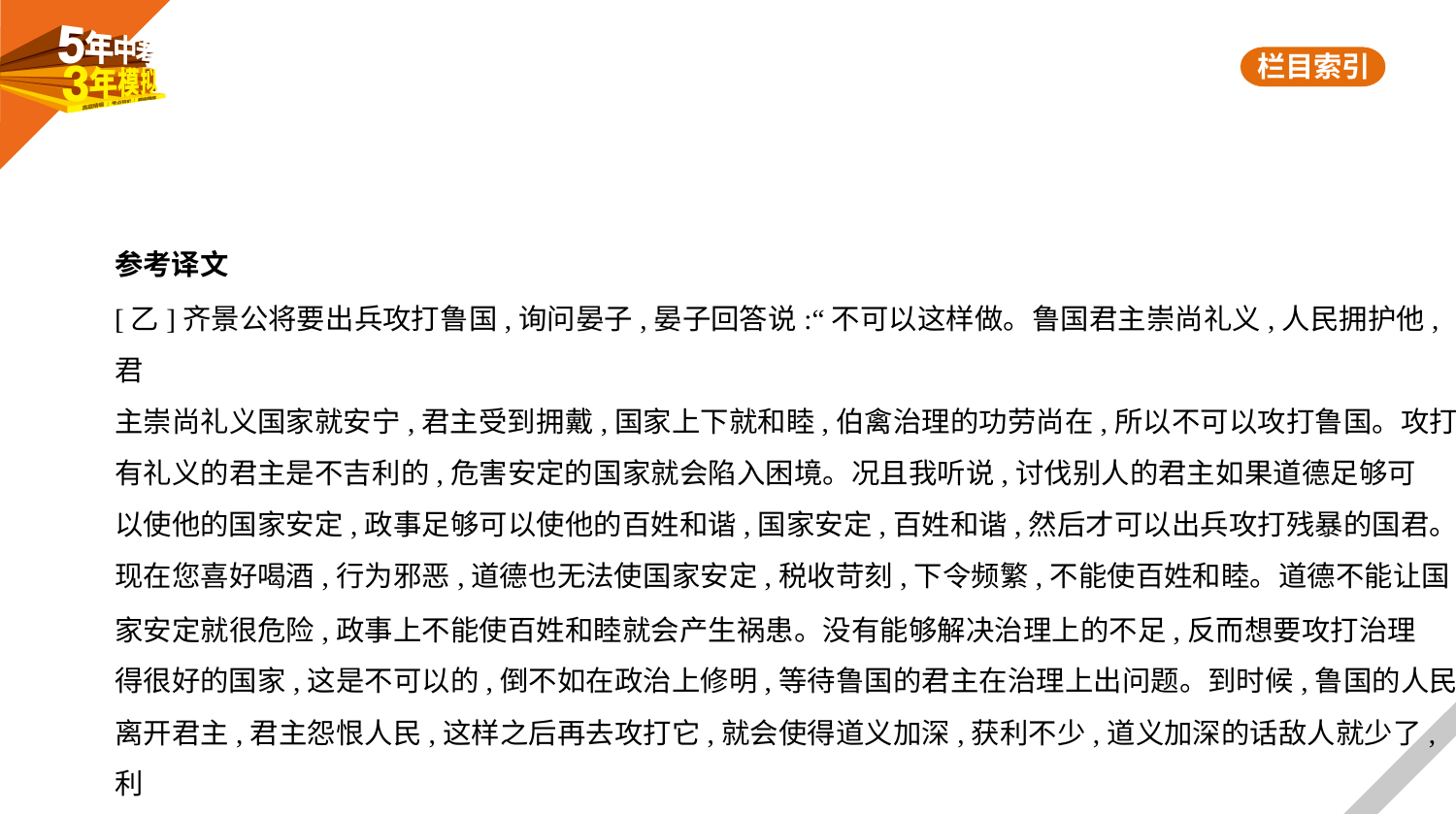

参考译文
[乙]齐景公将要出兵攻打鲁国,询问晏子,晏子回答说:“不可以这样做。鲁国君主崇尚礼义,人民拥护他,君
主崇尚礼义国家就安宁,君主受到拥戴,国家上下就和睦,伯禽治理的功劳尚在,所以不可以攻打鲁国。攻打
有礼义的君主是不吉利的,危害安定的国家就会陷入困境。况且我听说,讨伐别人的君主如果道德足够可
以使他的国家安定,政事足够可以使他的百姓和谐,国家安定,百姓和谐,然后才可以出兵攻打残暴的国君。
现在您喜好喝酒,行为邪恶,道德也无法使国家安定,税收苛刻,下令频繁,不能使百姓和睦。道德不能让国
家安定就很危险,政事上不能使百姓和睦就会产生祸患。没有能够解决治理上的不足,反而想要攻打治理
得很好的国家,这是不可以的,倒不如在政治上修明,等待鲁国的君主在治理上出问题。到时候,鲁国的人民
离开君主,君主怨恨人民,这样之后再去攻打它,就会使得道义加深,获利不少,道义加深的话敌人就少了,利
益多了人民就会高兴。”齐景公说:“好。”于是果然下令不再攻打鲁国。